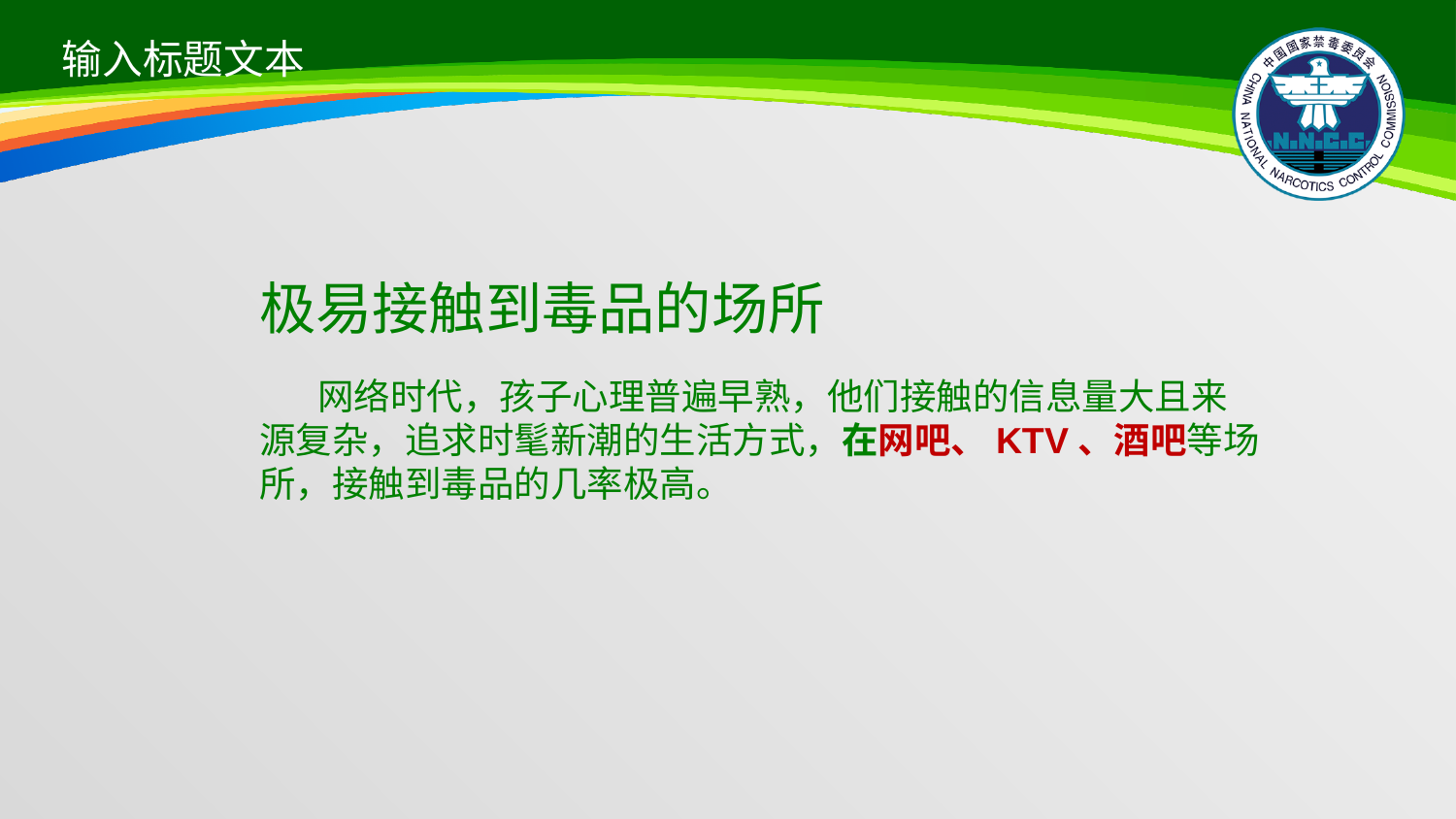

极易接触到毒品的场所

      网络时代，孩子心理普遍早熟，他们接触的信息量大且来源复杂，追求时髦新潮的生活方式，在网吧、KTV、酒吧等场所，接触到毒品的几率极高。